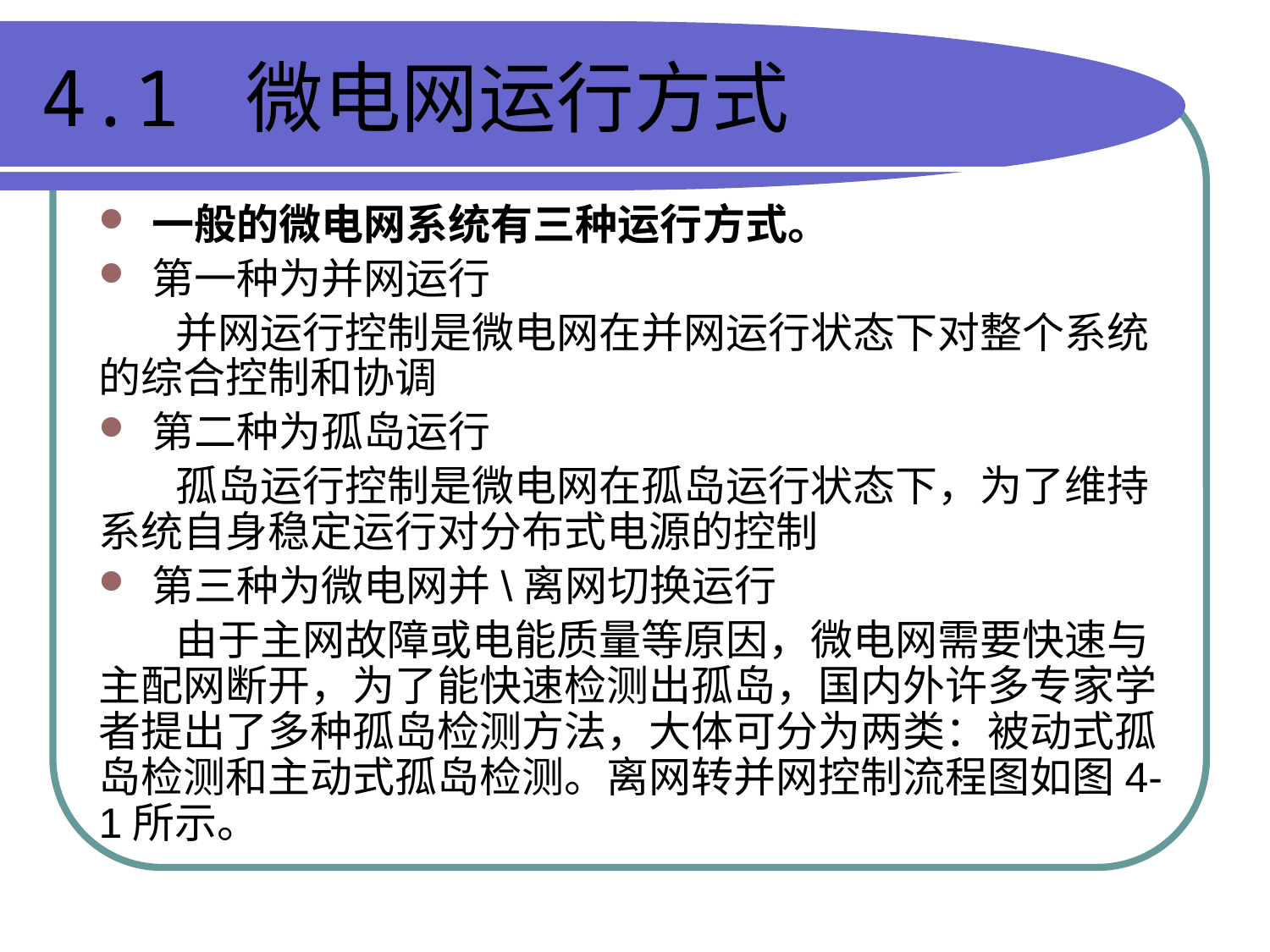

# 4.1 微电网运行方式
一般的微电网系统有三种运行方式。
第一种为并网运行
       并网运行控制是微电网在并网运行状态下对整个系统的综合控制和协调
第二种为孤岛运行
       孤岛运行控制是微电网在孤岛运行状态下，为了维持系统自身稳定运行对分布式电源的控制
第三种为微电网并\离网切换运行
       由于主网故障或电能质量等原因，微电网需要快速与主配网断开，为了能快速检测出孤岛，国内外许多专家学者提出了多种孤岛检测方法，大体可分为两类：被动式孤岛检测和主动式孤岛检测。离网转并网控制流程图如图4-1所示。

45